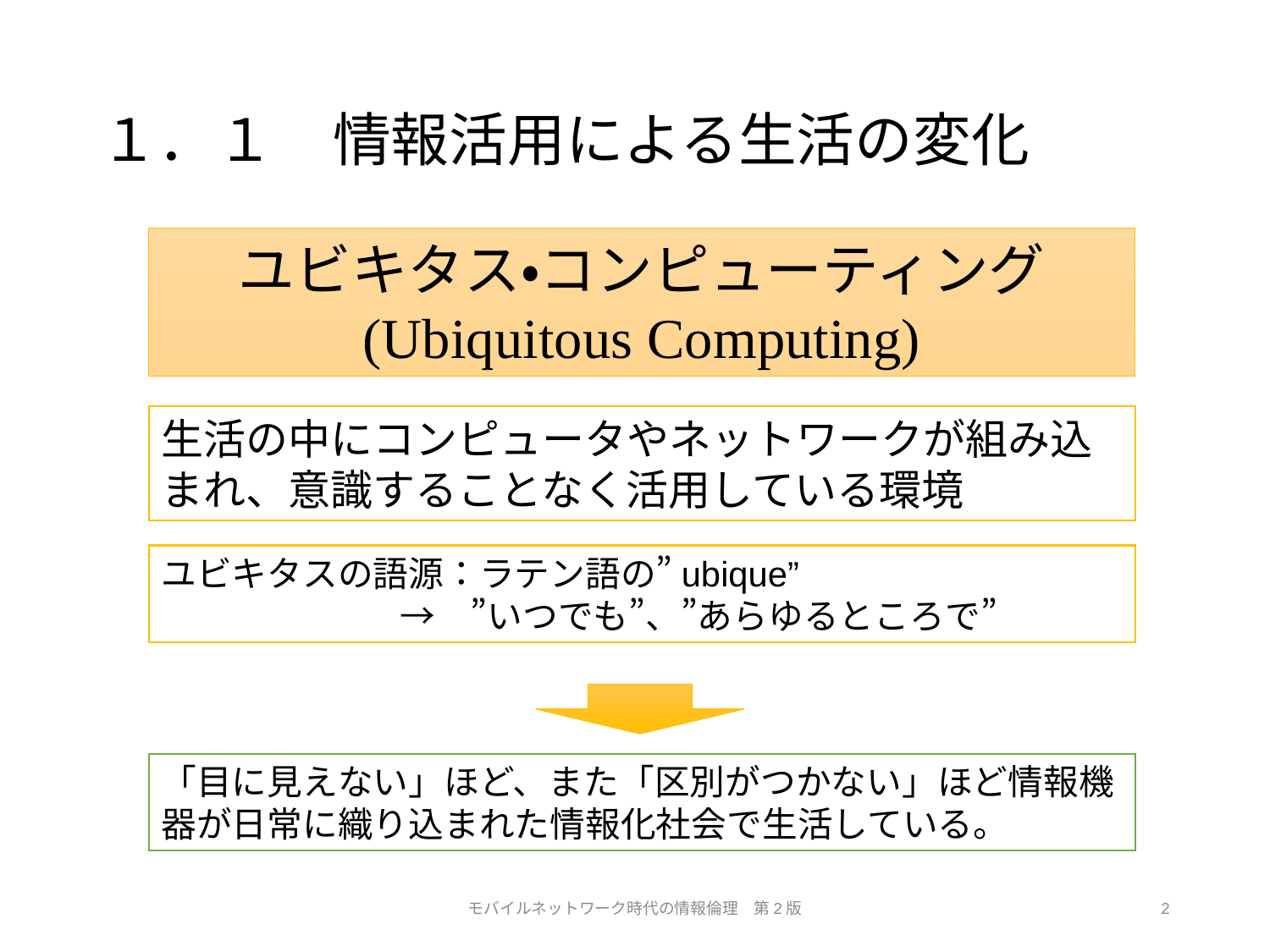

# １．１　情報活用による生活の変化
ユビキタス・コンピューティング
(Ubiquitous Computing)
生活の中にコンピュータやネットワークが組み込まれ、意識することなく活用している環境
ユビキタスの語源：ラテン語の”ubique”
　                          →　”いつでも”、”あらゆるところで”

「目に見えない」ほど、また「区別がつかない」ほど情報機器が日常に織り込まれた情報化社会で生活している。
モバイルネットワーク時代の情報倫理　第2版
2